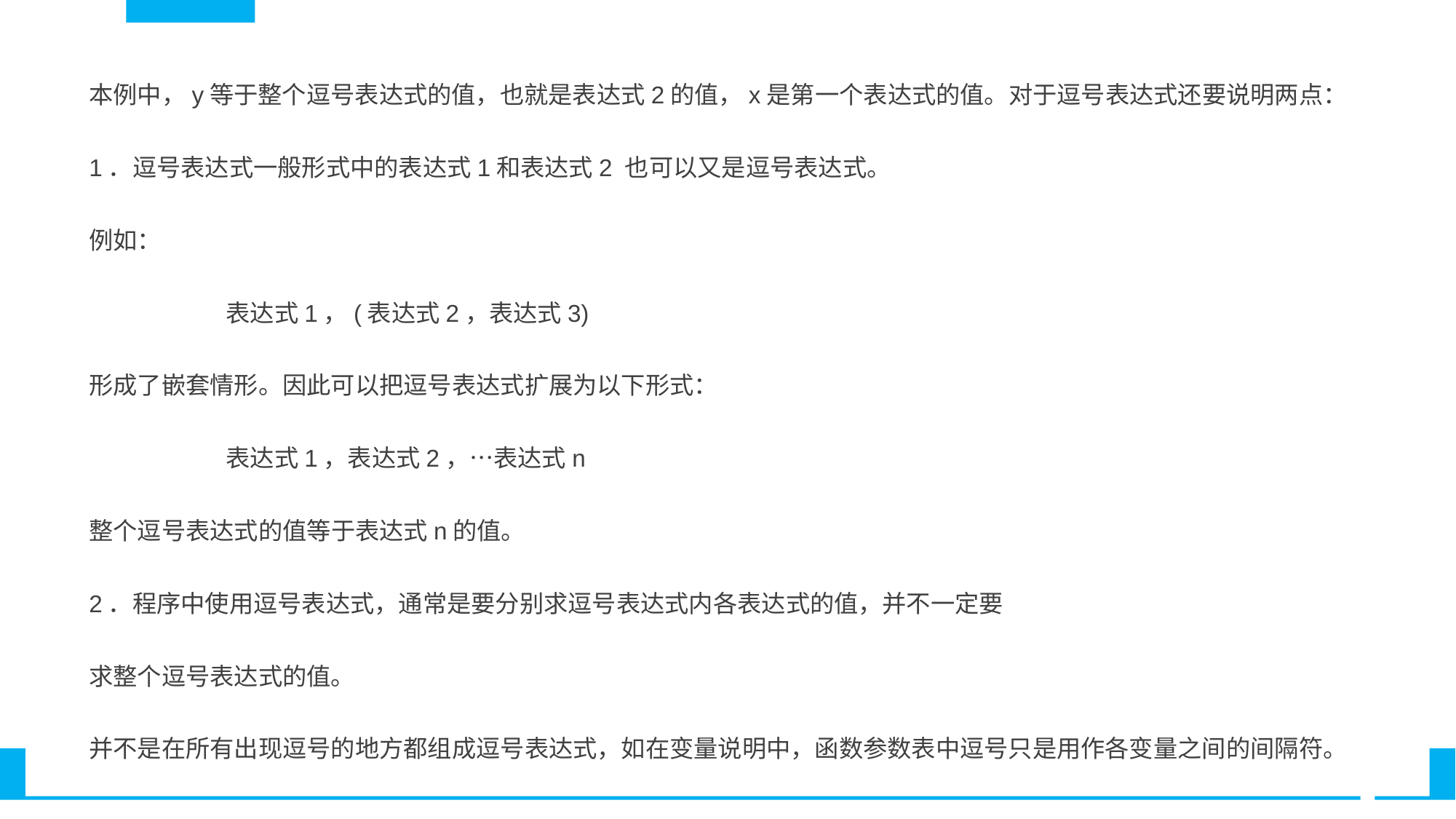

本例中，y等于整个逗号表达式的值，也就是表达式2的值，x是第一个表达式的值。对于逗号表达式还要说明两点：
1．逗号表达式一般形式中的表达式1和表达式2 也可以又是逗号表达式。
例如：
	    表达式1，(表达式2，表达式3)
形成了嵌套情形。因此可以把逗号表达式扩展为以下形式：
	    表达式1，表达式2，…表达式n
整个逗号表达式的值等于表达式n的值。
2．程序中使用逗号表达式，通常是要分别求逗号表达式内各表达式的值，并不一定要
求整个逗号表达式的值。
并不是在所有出现逗号的地方都组成逗号表达式，如在变量说明中，函数参数表中逗号只是用作各变量之间的间隔符。